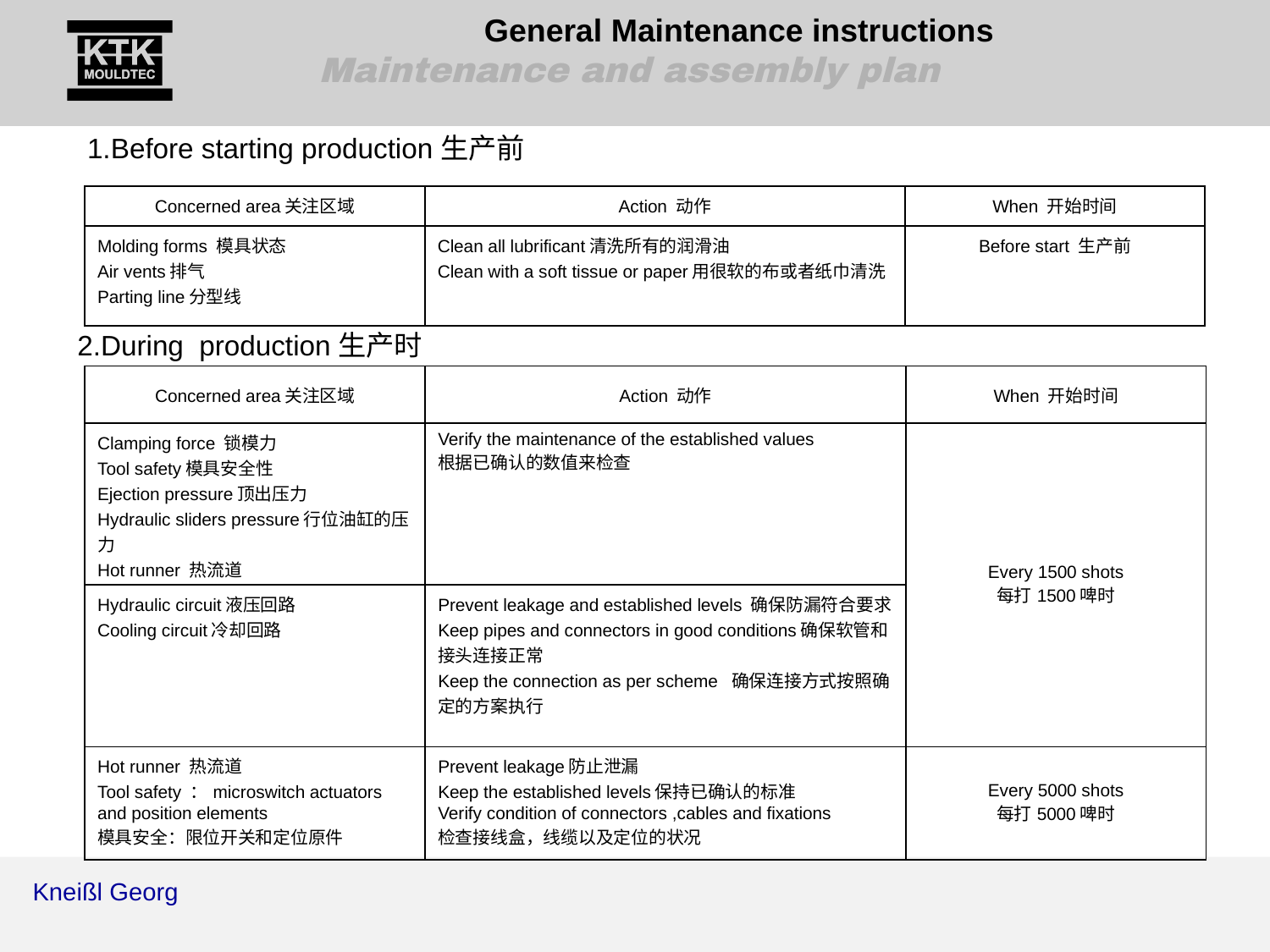

General Maintenance instructions
1.Before starting production生产前
| Concerned area关注区域 | Action 动作 | When 开始时间 |
| --- | --- | --- |
| Molding forms 模具状态 Air vents排气 Parting line分型线 | Clean all lubrificant清洗所有的润滑油 Clean with a soft tissue or paper用很软的布或者纸巾清洗 | Before start 生产前 |
2.During  production生产时
| Concerned area关注区域 | Action 动作 | When 开始时间 |
| --- | --- | --- |
| Clamping force 锁模力 Tool safety模具安全性 Ejection pressure顶出压力 Hydraulic sliders pressure行位油缸的压力 Hot runner 热流道 | Verify the maintenance of the established values 根据已确认的数值来检查 | Every 1500 shots 每打1500啤时 |
| Hydraulic circuit液压回路 Cooling circuit冷却回路 | Prevent leakage and established levels 确保防漏符合要求 Keep pipes and connectors in good conditions确保软管和接头连接正常 Keep the connection as per scheme 确保连接方式按照确定的方案执行 |  |
| Hot runner 热流道 Tool safety ：microswitch actuators and position elements 模具安全：限位开关和定位原件 | Prevent leakage防止泄漏 Keep the established levels保持已确认的标准 Verify condition of connectors ,cables and fixations 检查接线盒，线缆以及定位的状况 | Every 5000 shots 每打5000啤时 |